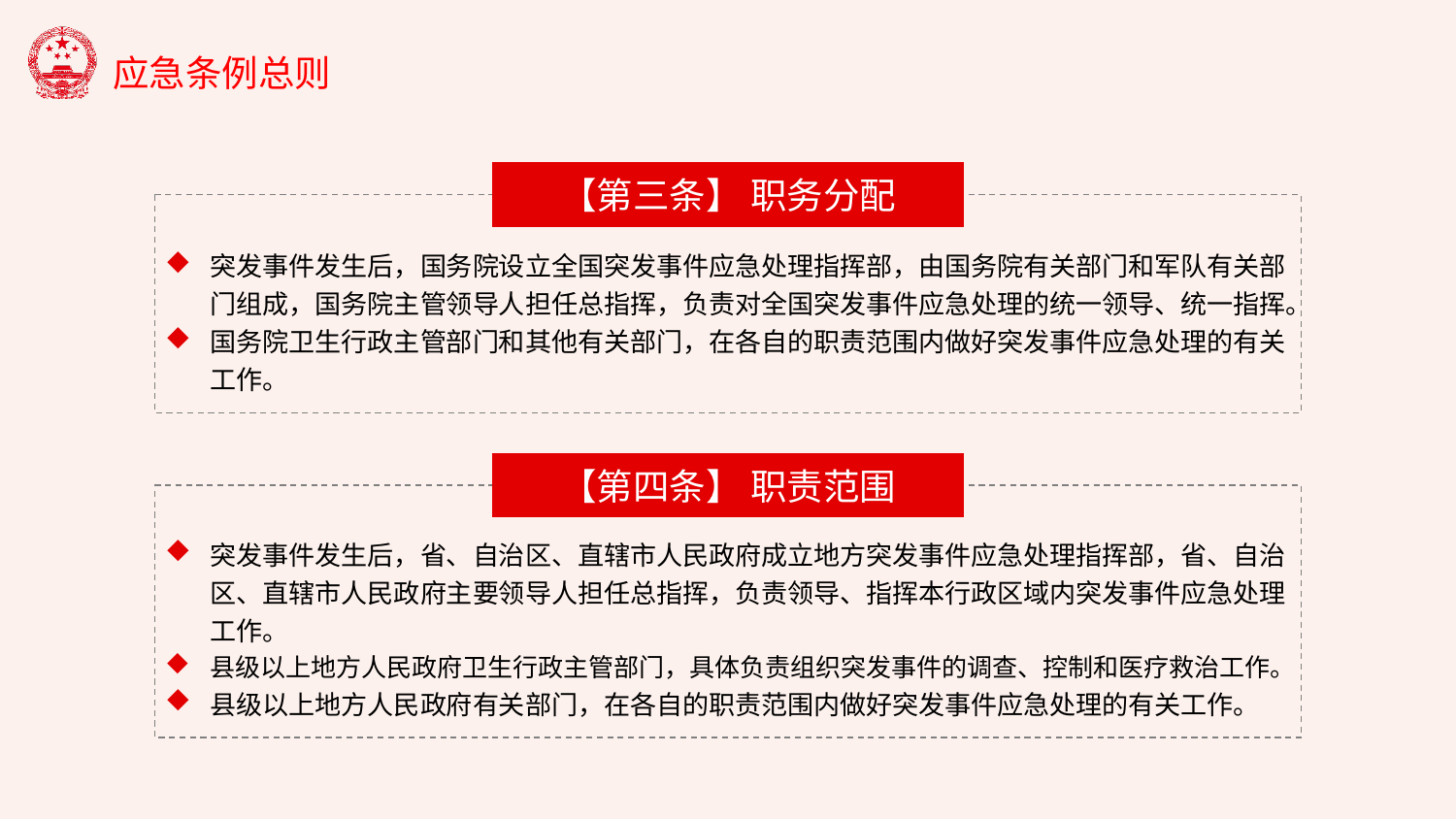

【第三条】 职务分配

突发事件发生后，国务院设立全国突发事件应急处理指挥部，由国务院有关部门和军队有关部门组成，国务院主管领导人担任总指挥，负责对全国突发事件应急处理的统一领导、统一指挥。
国务院卫生行政主管部门和其他有关部门，在各自的职责范围内做好突发事件应急处理的有关工作。
【第四条】 职责范围

突发事件发生后，省、自治区、直辖市人民政府成立地方突发事件应急处理指挥部，省、自治区、直辖市人民政府主要领导人担任总指挥，负责领导、指挥本行政区域内突发事件应急处理工作。
县级以上地方人民政府卫生行政主管部门，具体负责组织突发事件的调查、控制和医疗救治工作。
县级以上地方人民政府有关部门，在各自的职责范围内做好突发事件应急处理的有关工作。